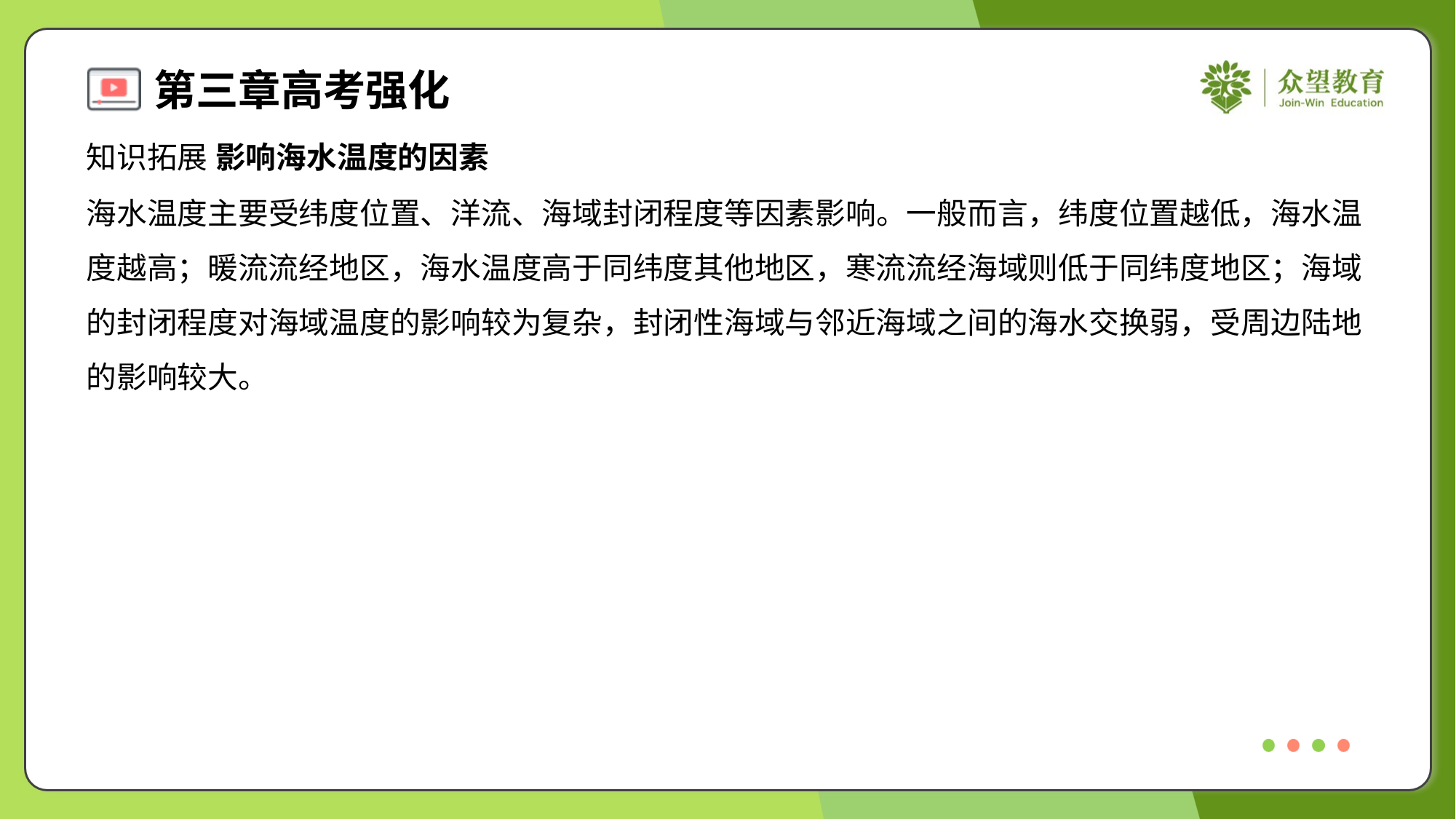

知识拓展 影响海水温度的因素
海水温度主要受纬度位置、洋流、海域封闭程度等因素影响。一般而言，纬度位置越低，海水温
度越高；暖流流经地区，海水温度高于同纬度其他地区，寒流流经海域则低于同纬度地区；海域
的封闭程度对海域温度的影响较为复杂，封闭性海域与邻近海域之间的海水交换弱，受周边陆地
的影响较大。